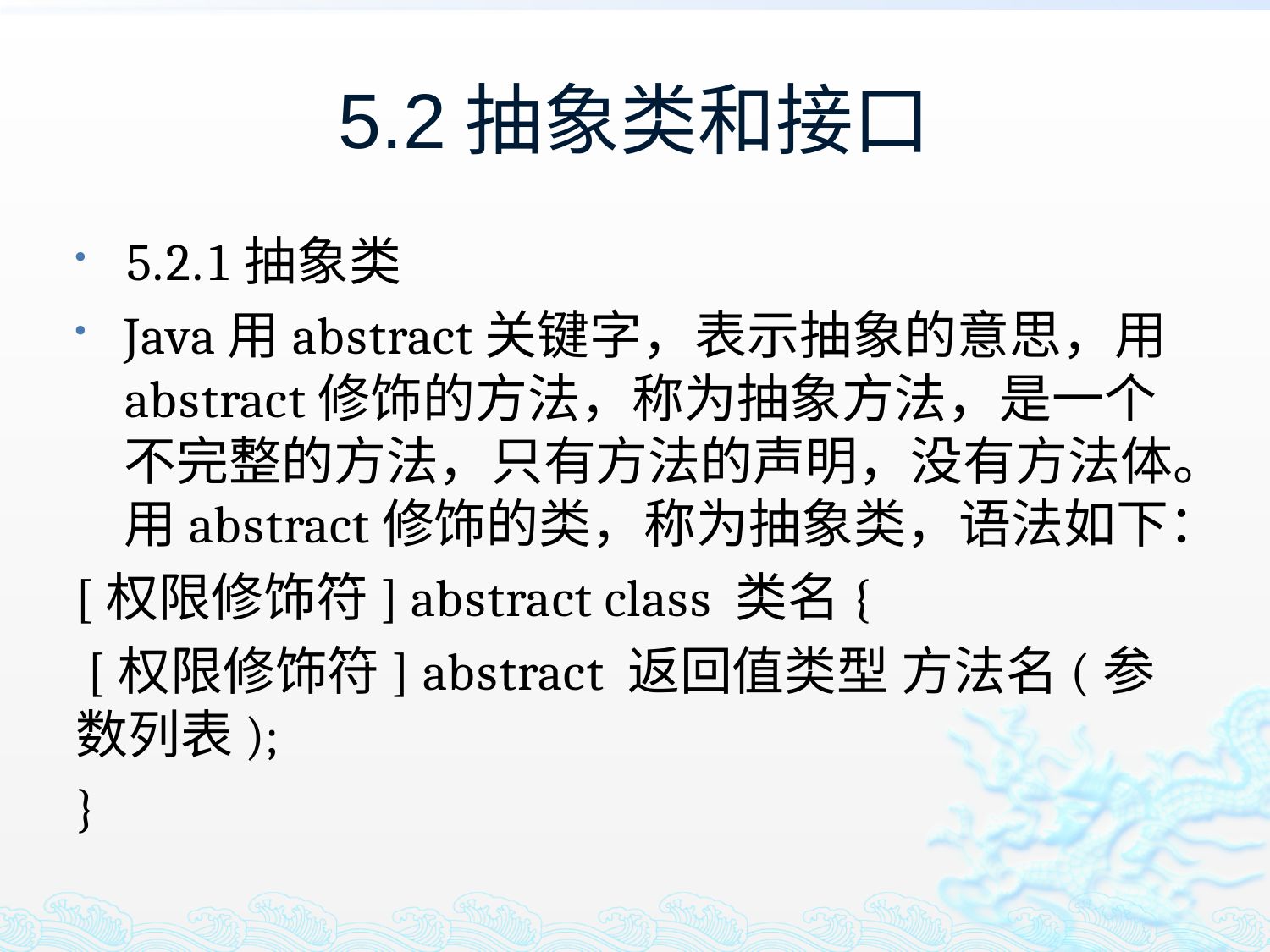

# 5.2抽象类和接口
5.2.1抽象类
Java用abstract关键字，表示抽象的意思，用abstract修饰的方法，称为抽象方法，是一个不完整的方法，只有方法的声明，没有方法体。用abstract修饰的类，称为抽象类，语法如下：
[权限修饰符] abstract class 类名{
 [权限修饰符] abstract 返回值类型 方法名(参数列表);
}